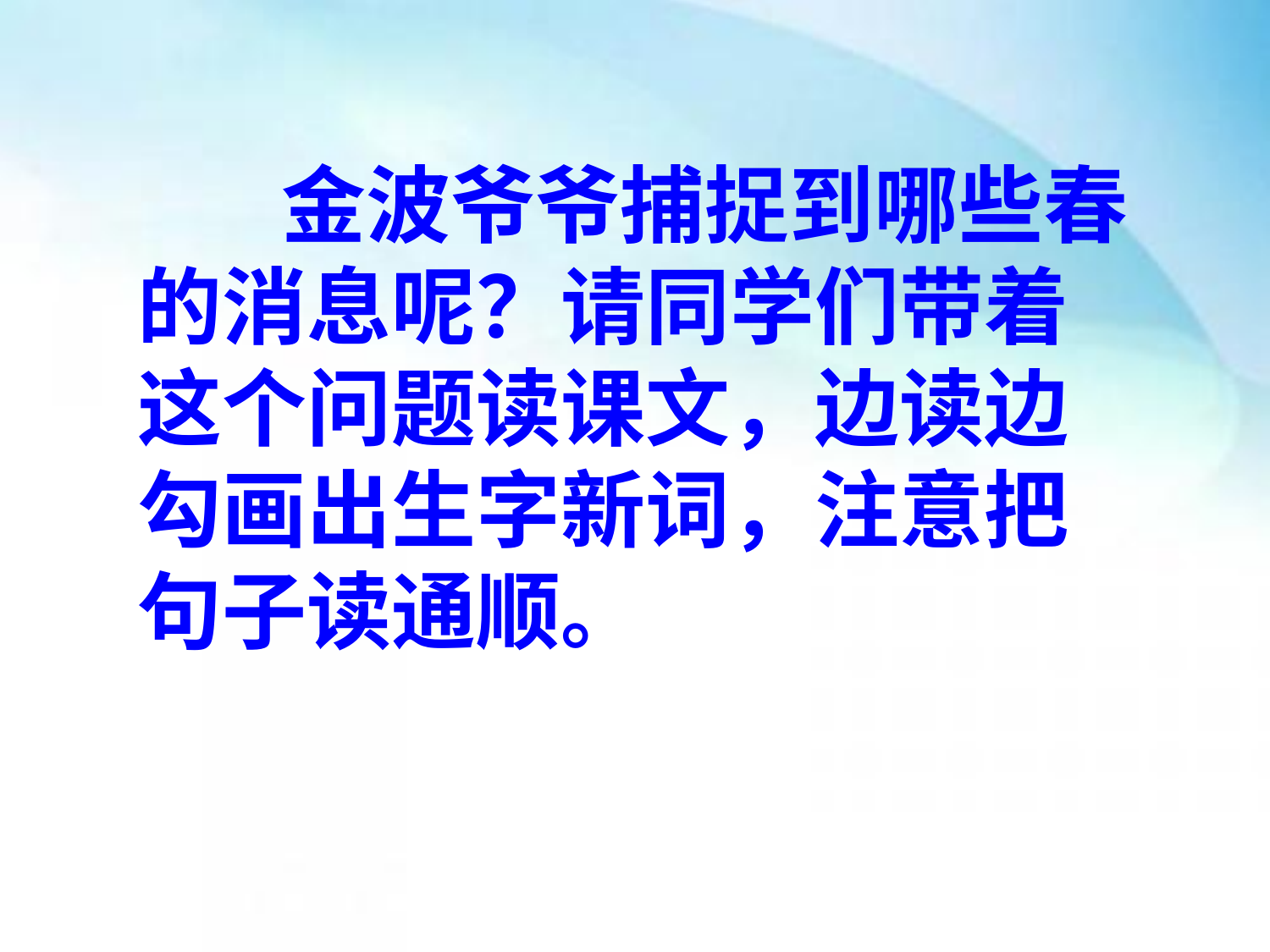

金波爷爷捕捉到哪些春的消息呢？请同学们带着这个问题读课文，边读边勾画出生字新词，注意把句子读通顺。